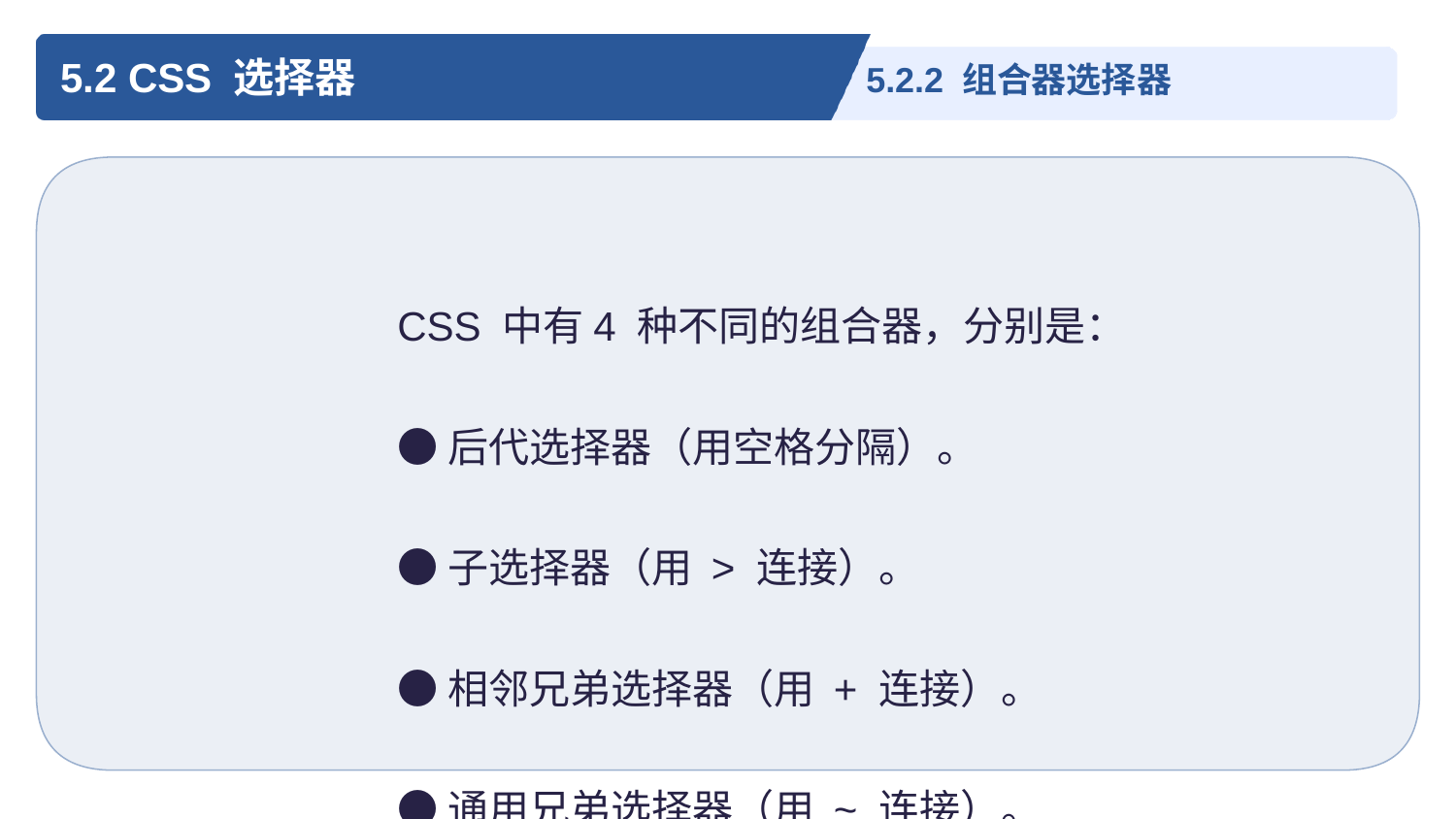

5.2 CSS 选择器
5.2.2 组合器选择器

CSS 中有4 种不同的组合器，分别是：

●后代选择器（用空格分隔）。

●子选择器（用 > 连接）。

●相邻兄弟选择器（用 + 连接）。

●通用兄弟选择器（用 ~ 连接）。